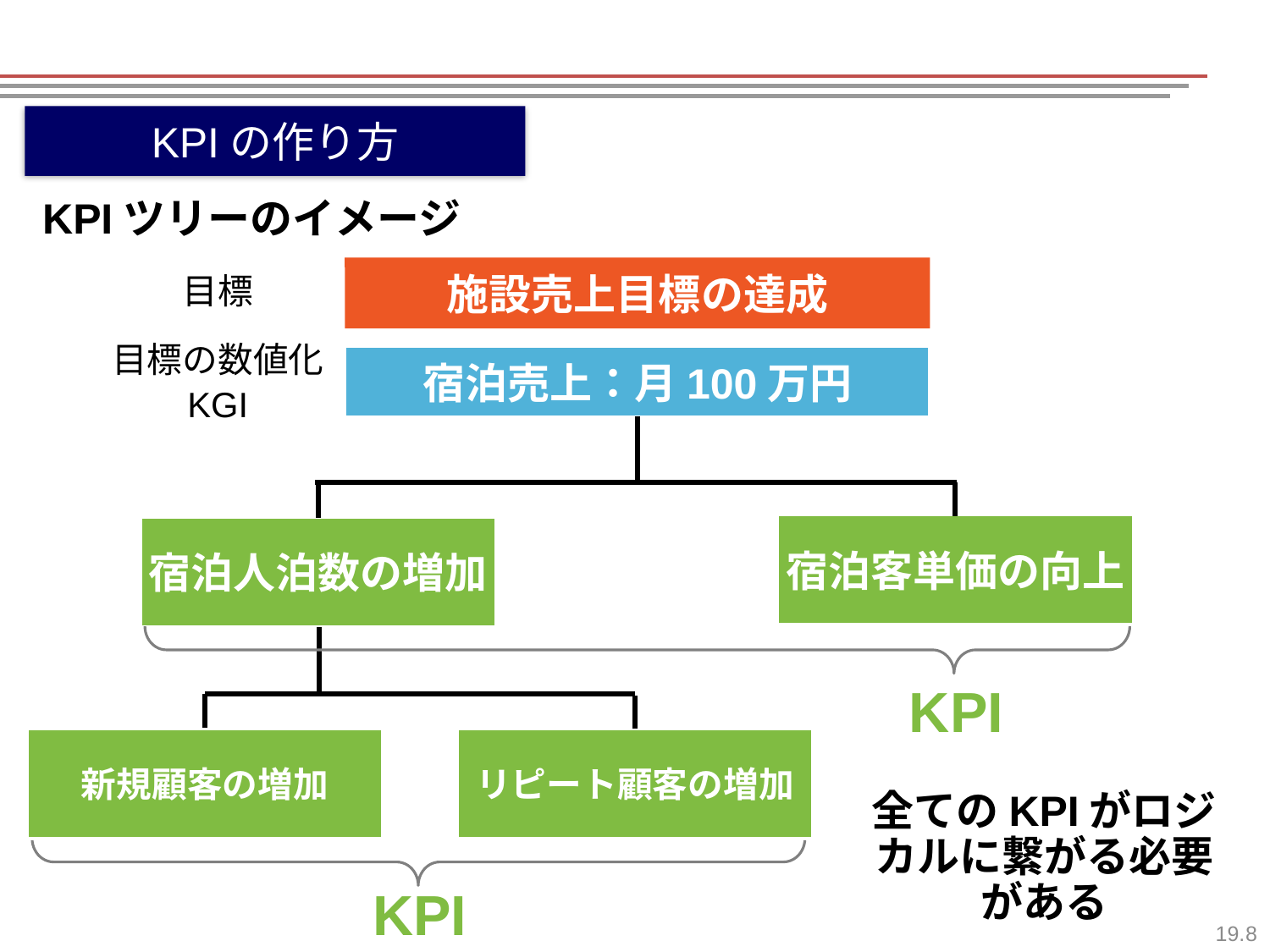

KPIの作り方

KPIツリーのイメージ

施設売上目標の達成
目標
目標の数値化
KGI
宿泊売上：月100万円

宿泊客単価の向上
宿泊人泊数の増加
KPI
リピート顧客の増加
新規顧客の増加
全てのKPIがロジカルに繋がる必要がある
KPI
8